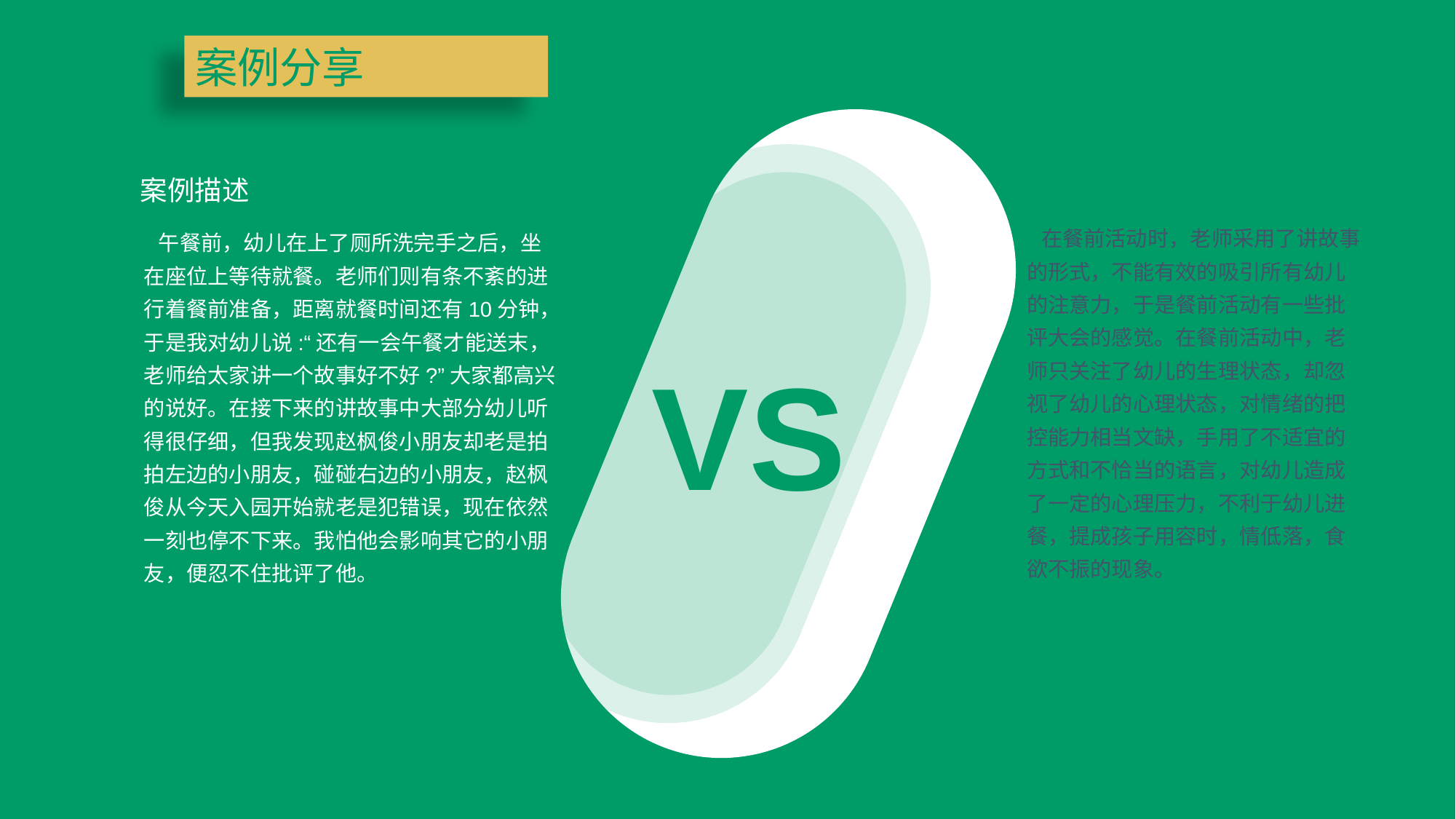

案例分享

案例描述
案例分析
  在餐前活动时，老师采用了讲故事的形式，不能有效的吸引所有幼儿的注意力，于是餐前活动有一些批评大会的感觉。在餐前活动中，老师只关注了幼儿的生理状态，却忽视了幼儿的心理状态，对情绪的把控能力相当文缺，手用了不适宜的方式和不恰当的语言，对幼儿造成了一定的心理压力，不利于幼儿进餐，提成孩子用容时，情低落，食欲不振的现象。
  午餐前，幼儿在上了厕所洗完手之后，坐在座位上等待就餐。老师们则有条不紊的进行着餐前准备，距离就餐时间还有10分钟，于是我对幼儿说:“还有一会午餐才能送末，老师给太家讲一个故事好不好?”大家都高兴的说好。在接下来的讲故事中大部分幼儿听得很仔细，但我发现赵枫俊小朋友却老是拍拍左边的小朋友，碰碰右边的小朋友，赵枫俊从今天入园开始就老是犯错误，现在依然一刻也停不下来。我怕他会影响其它的小朋友，便忍不住批评了他。

VS